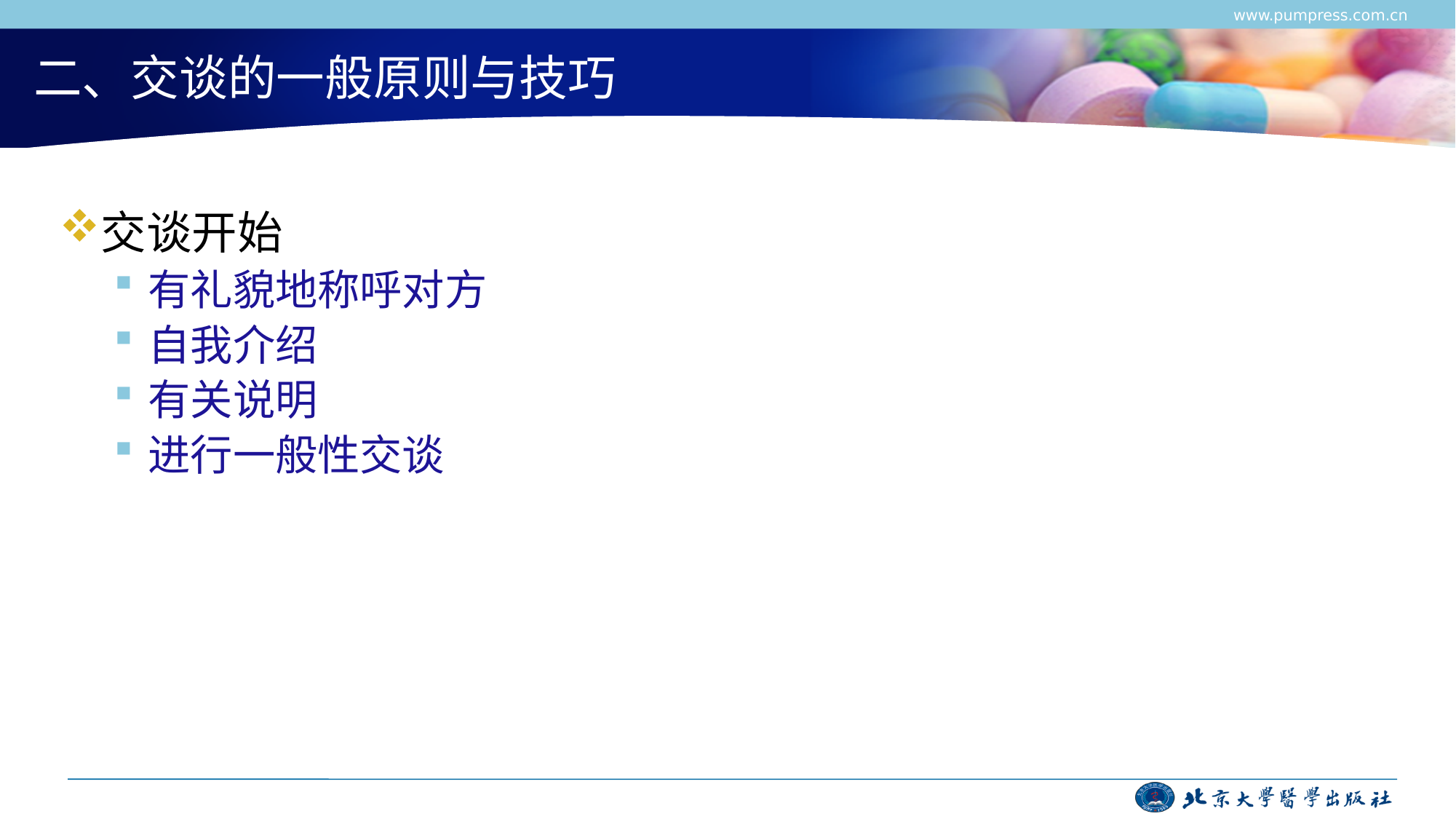

www.pumpress.com.cn
# 二、交谈的一般原则与技巧
交谈开始
有礼貌地称呼对方
自我介绍
有关说明
进行一般性交谈